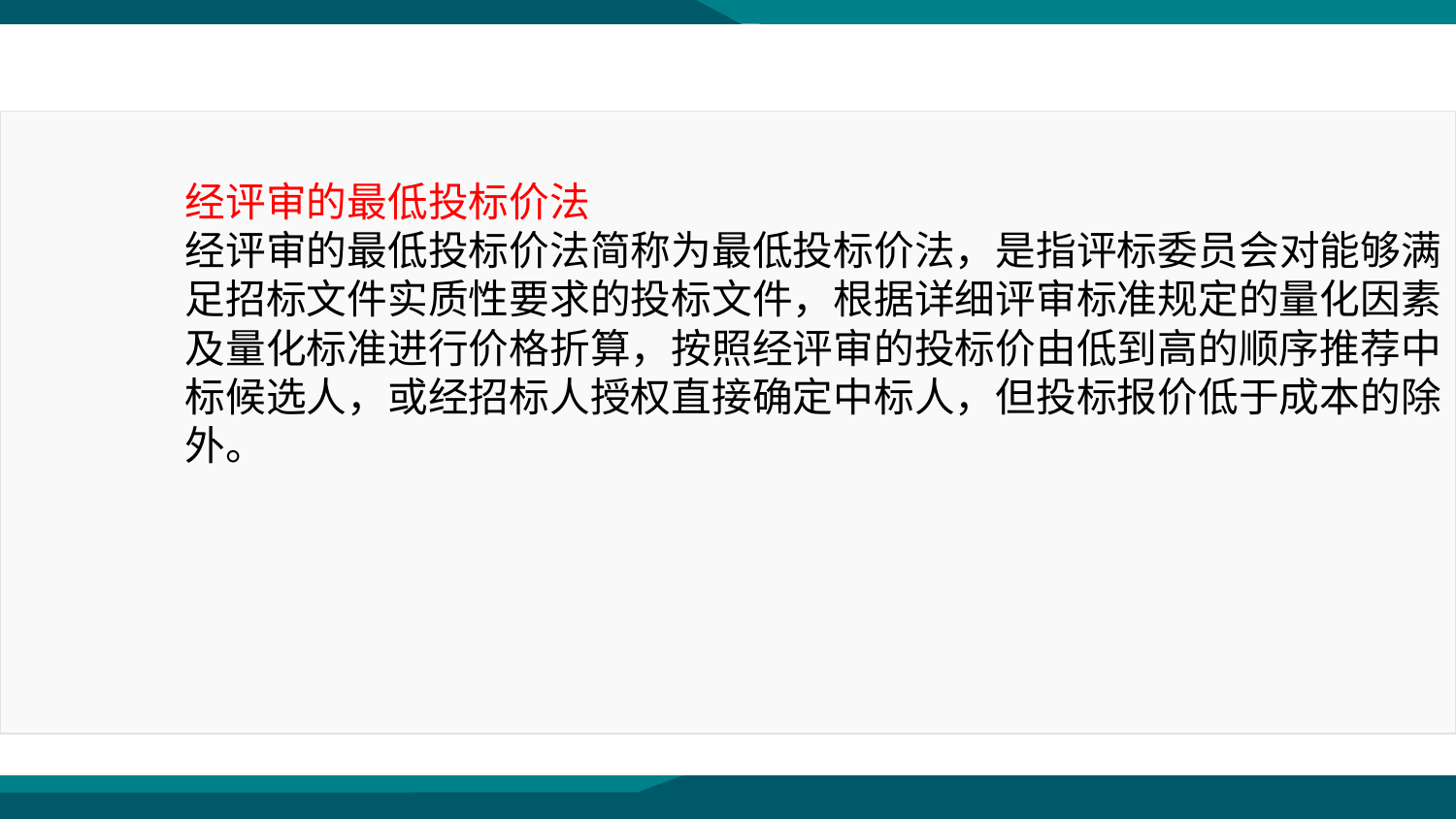

经评审的最低投标价法
经评审的最低投标价法简称为最低投标价法，是指评标委员会对能够满足招标文件实质性要求的投标文件，根据详细评审标准规定的量化因素及量化标准进行价格折算，按照经评审的投标价由低到高的顺序推荐中标候选人，或经招标人授权直接确定中标人，但投标报价低于成本的除外。